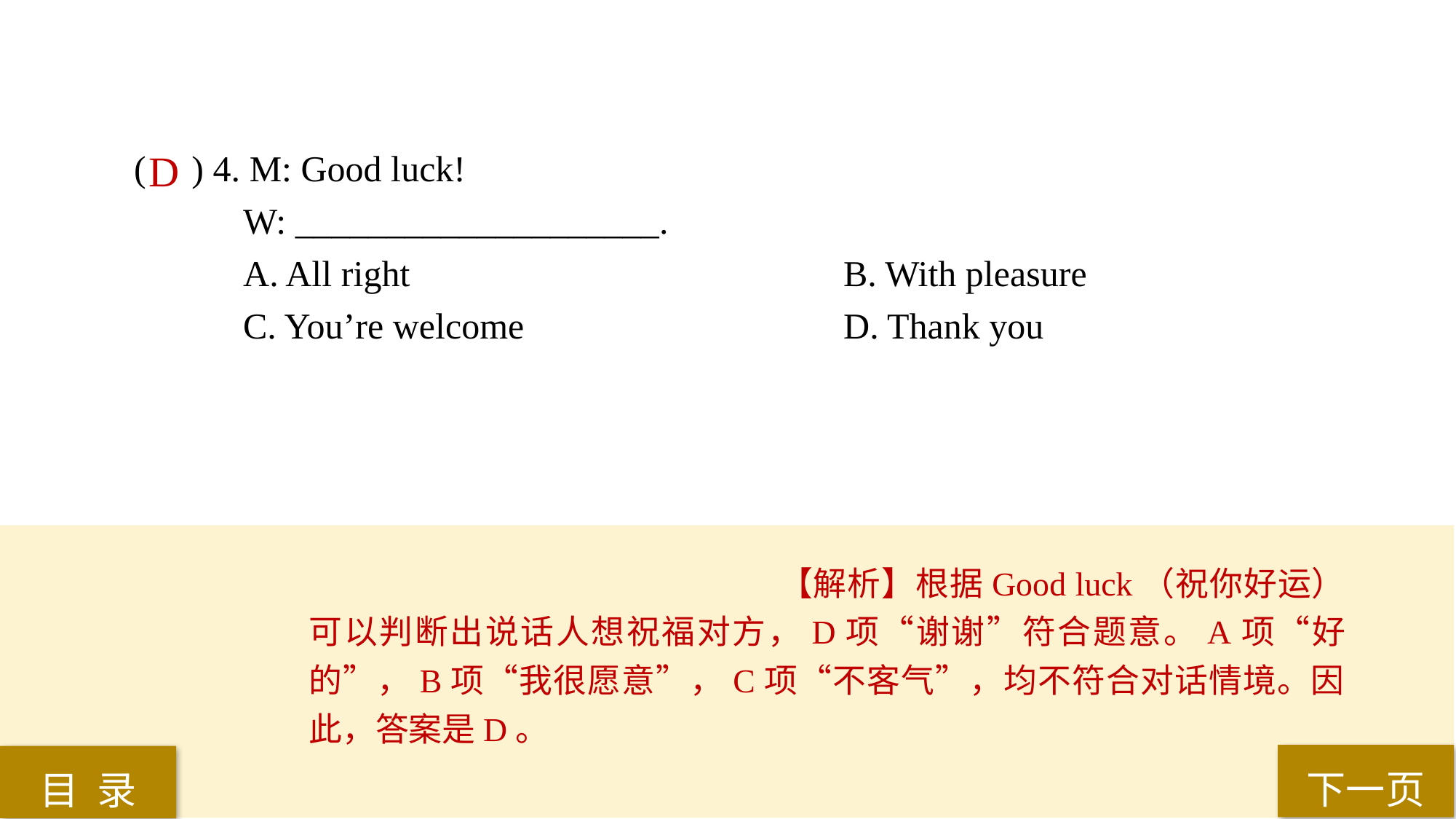

(     ) 4. M: Good luck!
W: ____________________.
A. All right 				B. With pleasure
C. You’re welcome 			D. Thank you
D
【解析】根据Good luck（祝你好运）可以判断出说话人想祝福对方，D项“谢谢”符合题意。A项“好的”，B项“我很愿意”，C项“不客气”，均不符合对话情境。因此，答案是D。